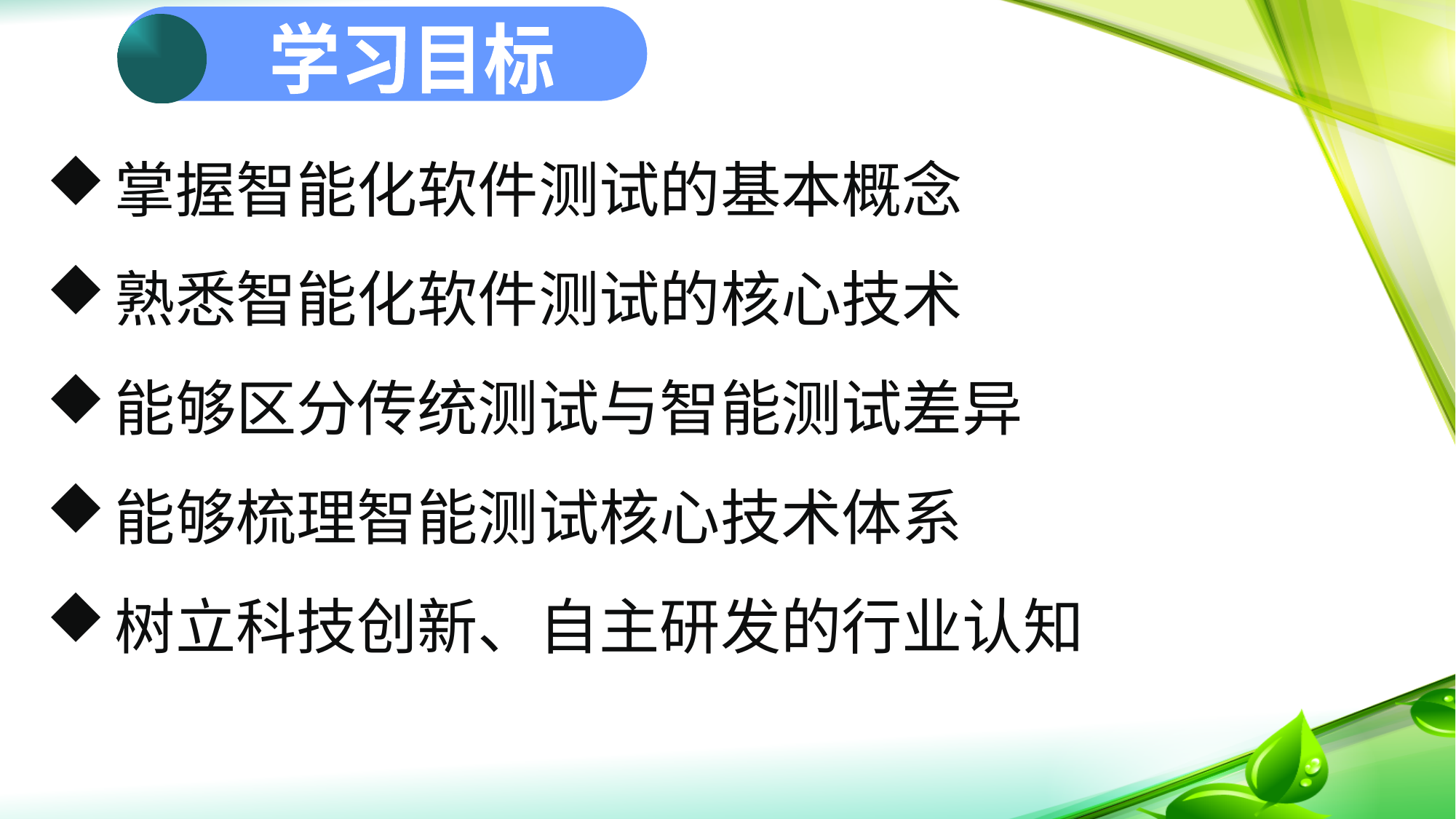

学习目标

掌握智能化软件测试的基本概念
熟悉智能化软件测试的核心技术
能够区分传统测试与智能测试差异
能够梳理智能测试核心技术体系
树立科技创新、自主研发的行业认知